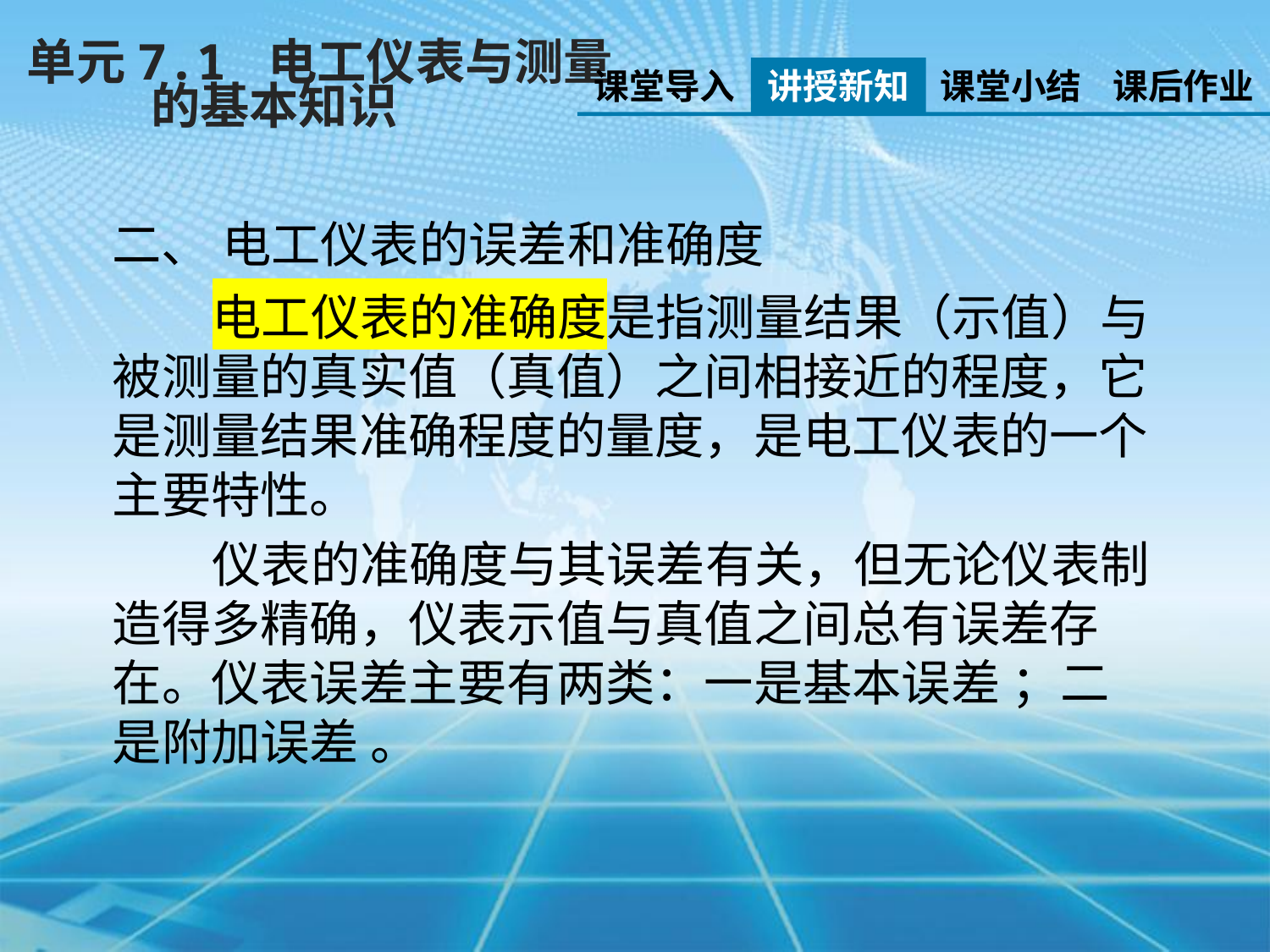

单元7.1 电工仪表与测量
          的基本知识
课堂导入
讲授新知
课堂小结
课后作业
二、 电工仪表的误差和准确度
电工仪表的准确度是指测量结果（示值）与被测量的真实值（真值）之间相接近的程度，它是测量结果准确程度的量度，是电工仪表的一个主要特性。
仪表的准确度与其误差有关，但无论仪表制造得多精确，仪表示值与真值之间总有误差存在。仪表误差主要有两类：一是基本误差 ；二是附加误差 。